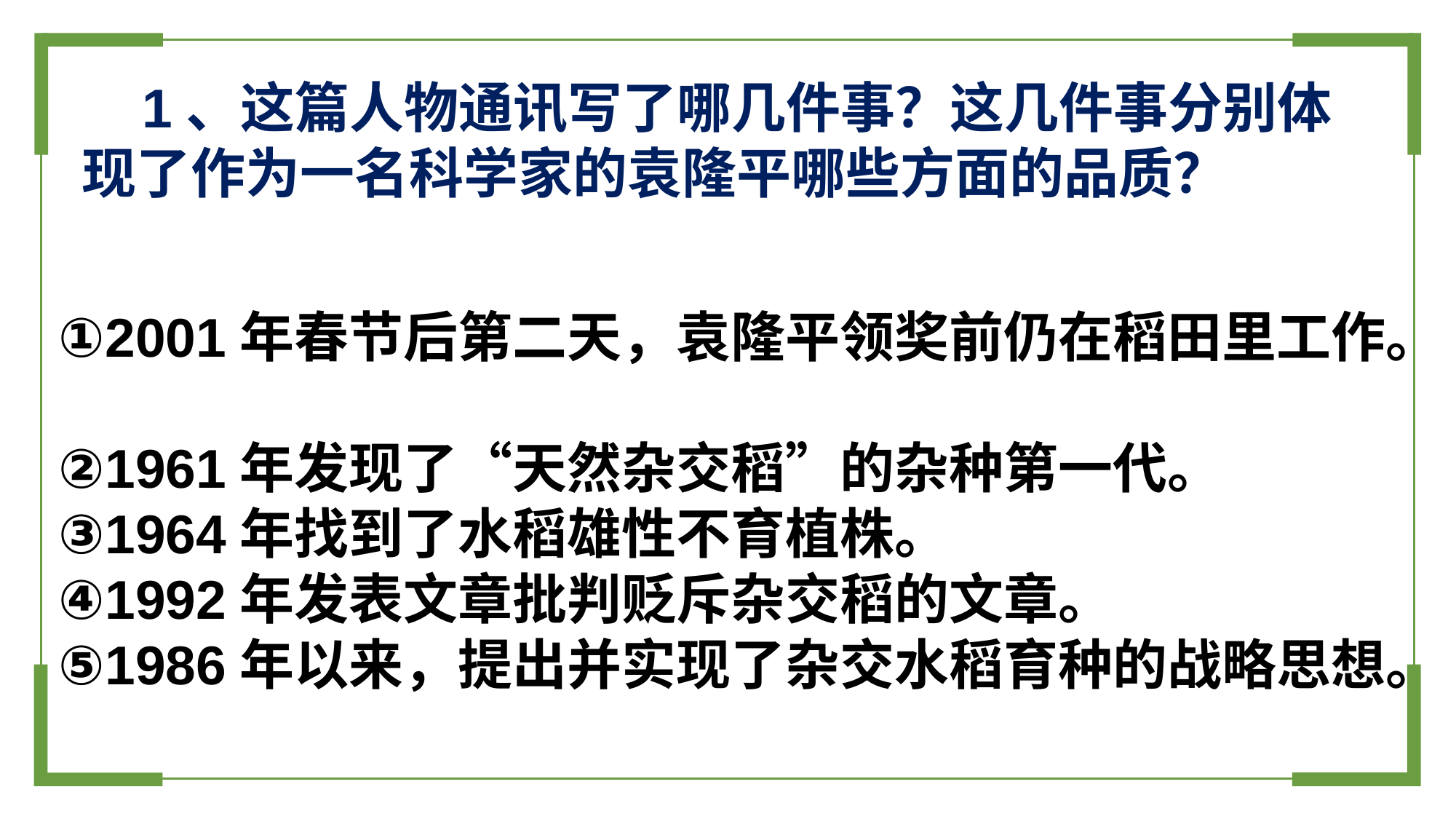

1、这篇人物通讯写了哪几件事？这几件事分别体现了作为一名科学家的袁隆平哪些方面的品质？
①2001年春节后第二天，袁隆平领奖前仍在稻田里工作。
②1961年发现了“天然杂交稻”的杂种第一代。
③1964年找到了水稻雄性不育植株。
④1992年发表文章批判贬斥杂交稻的文章。
⑤1986年以来，提出并实现了杂交水稻育种的战略思想。